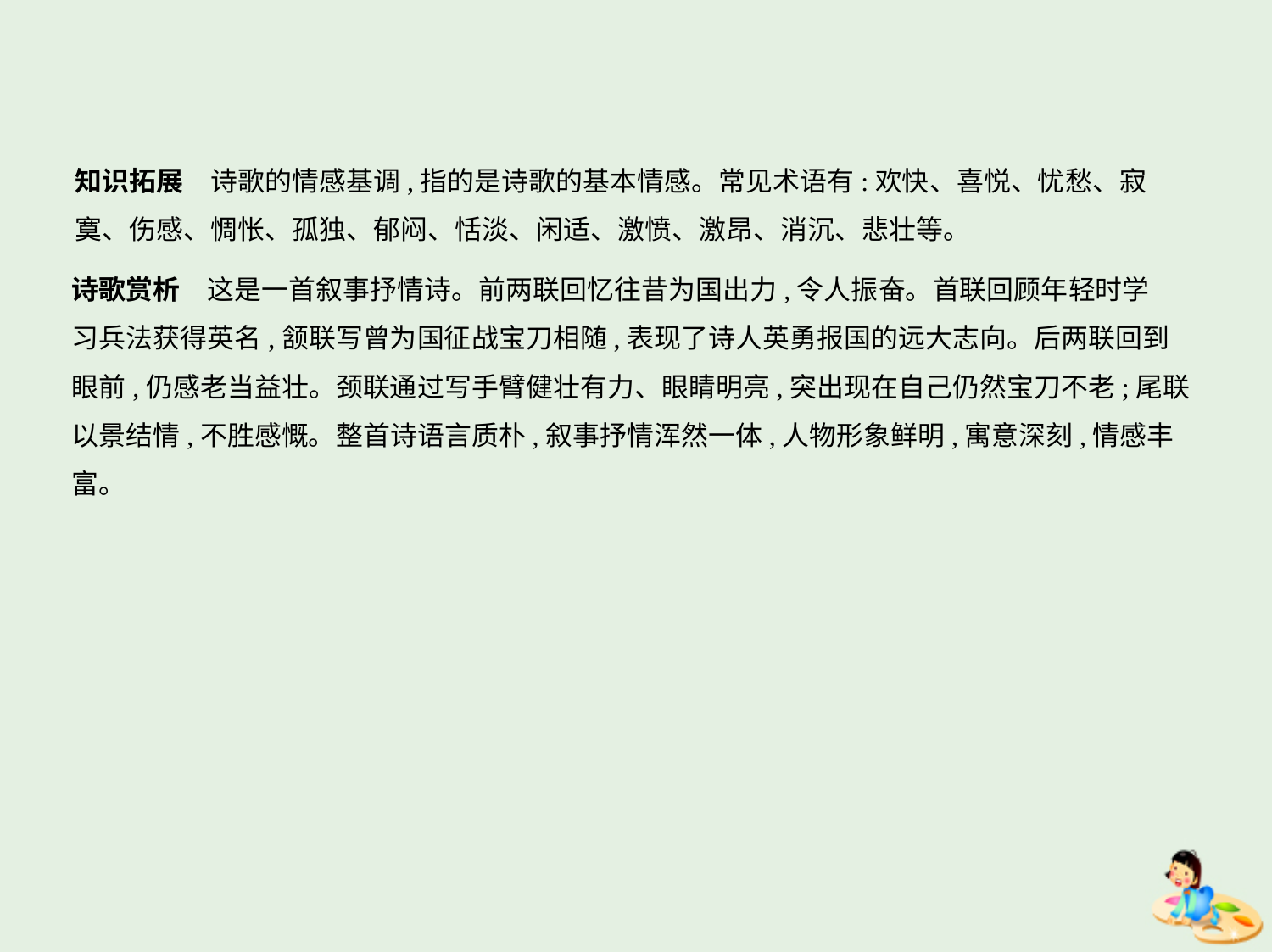

知识拓展　诗歌的情感基调,指的是诗歌的基本情感。常见术语有:欢快、喜悦、忧愁、寂
寞、伤感、惆怅、孤独、郁闷、恬淡、闲适、激愤、激昂、消沉、悲壮等。
诗歌赏析　这是一首叙事抒情诗。前两联回忆往昔为国出力,令人振奋。首联回顾年轻时学
习兵法获得英名,颔联写曾为国征战宝刀相随,表现了诗人英勇报国的远大志向。后两联回到
眼前,仍感老当益壮。颈联通过写手臂健壮有力、眼睛明亮,突出现在自己仍然宝刀不老;尾联
以景结情,不胜感慨。整首诗语言质朴,叙事抒情浑然一体,人物形象鲜明,寓意深刻,情感丰
富。